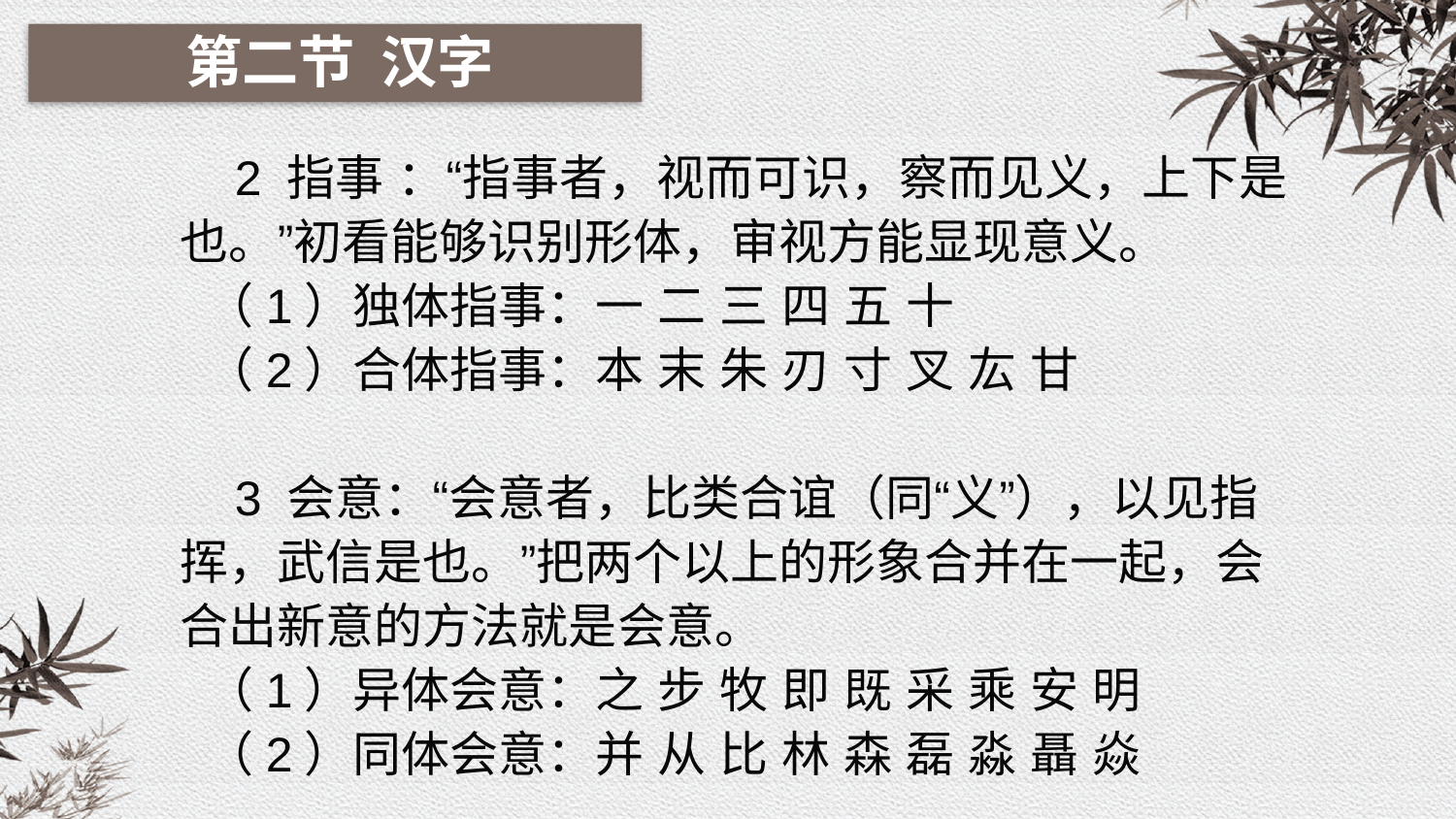

第二节  汉字

    2 指事 ：“指事者，视而可识，察而见义，上下是也。”初看能够识别形体，审视方能显现意义。
 （1）独体指事：一 二 三 四 五 十
 （2）合体指事：本 末 朱 刃 寸 叉 厷 甘

    3 会意：“会意者，比类合谊（同“义”），以见指挥，武信是也。”把两个以上的形象合并在一起，会合出新意的方法就是会意。
 （1）异体会意：之 步 牧 即 既 采 乘 安 明
 （2）同体会意：并 从 比 林 森 磊 淼 聶 焱